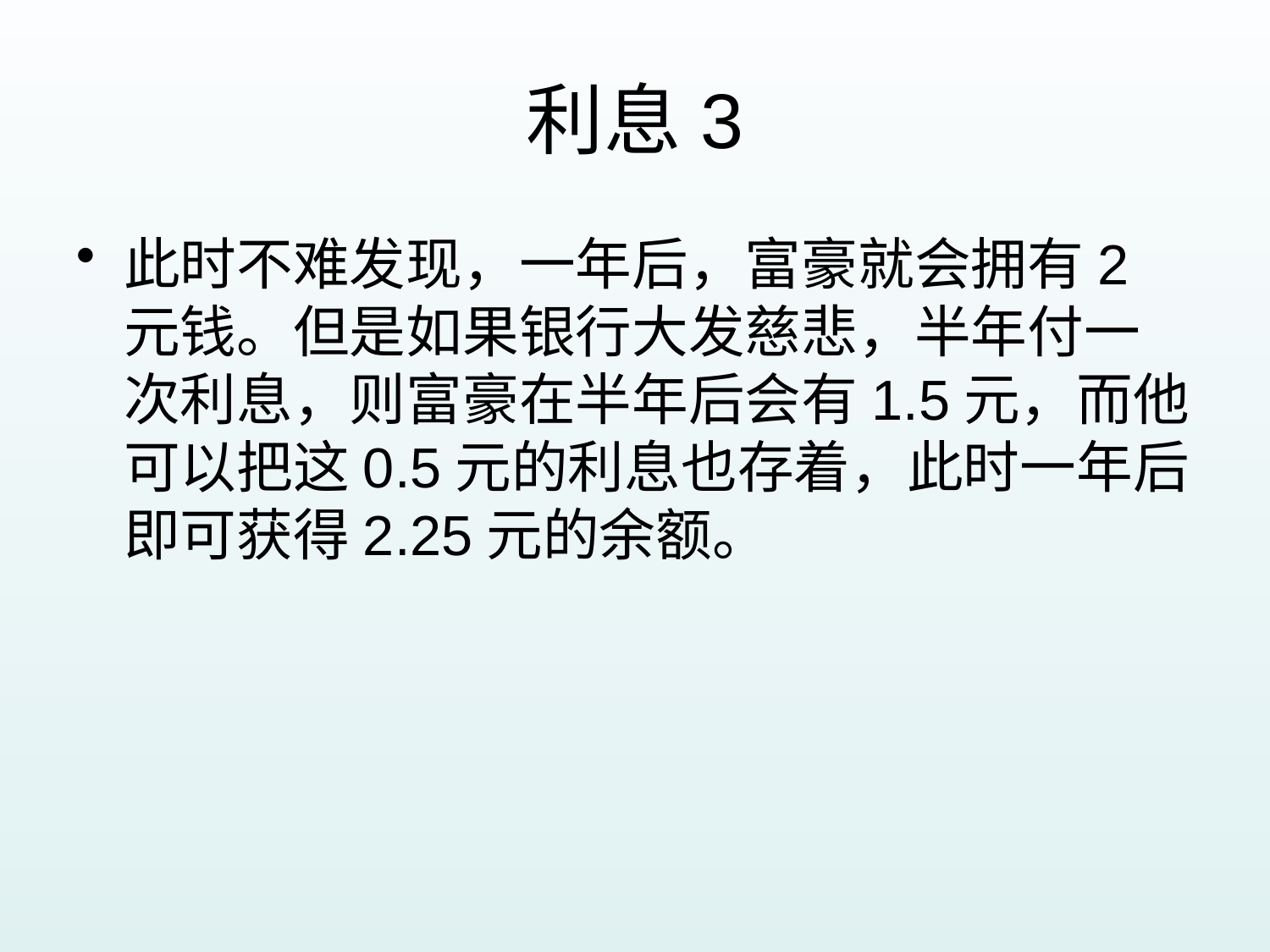

# 利息3
此时不难发现，一年后，富豪就会拥有2元钱。但是如果银行大发慈悲，半年付一次利息，则富豪在半年后会有1.5元，而他可以把这0.5元的利息也存着，此时一年后即可获得2.25元的余额。